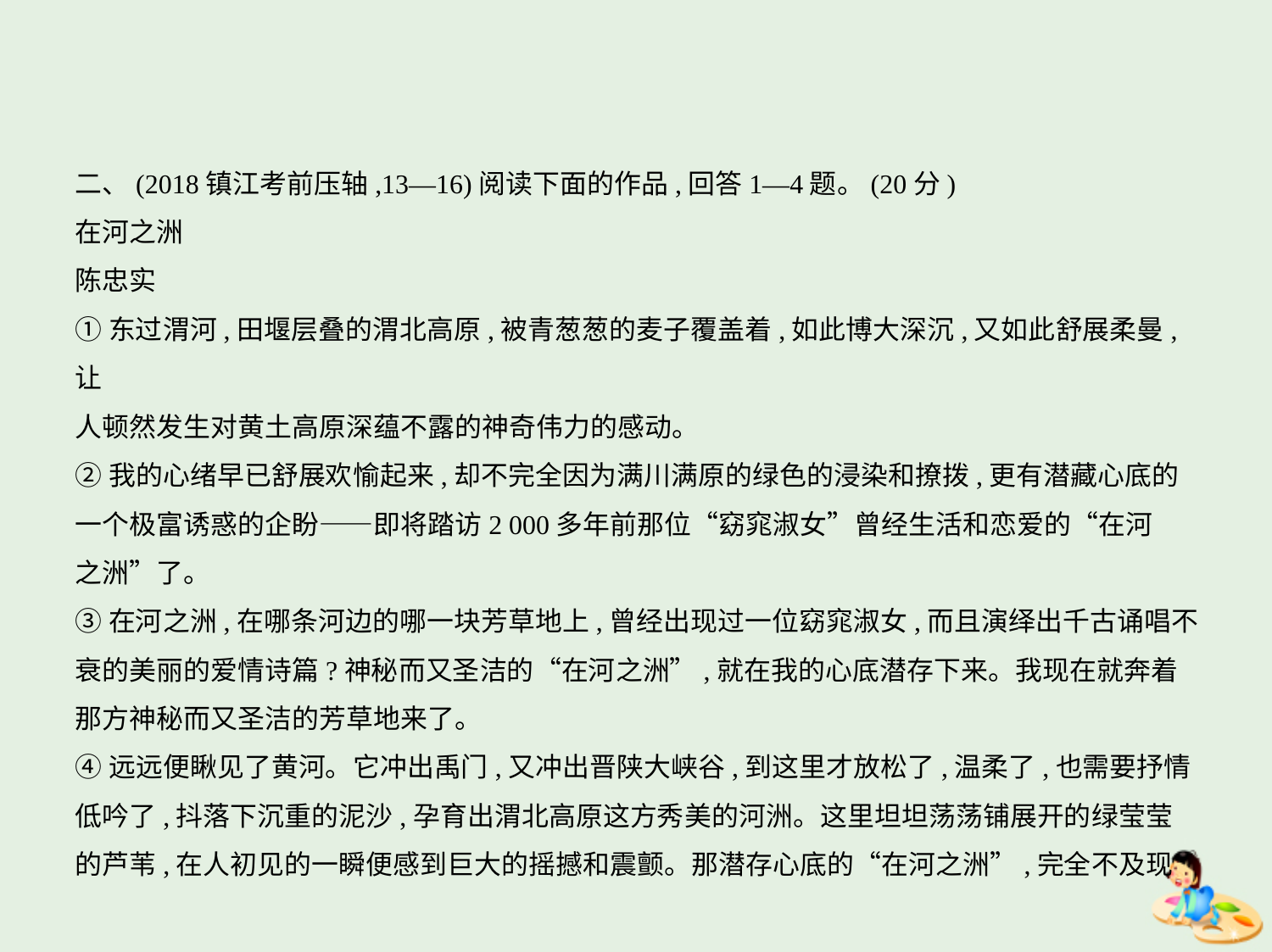

二、(2018镇江考前压轴,13—16)阅读下面的作品,回答1—4题。(20分)
在河之洲
陈忠实
①东过渭河,田堰层叠的渭北高原,被青葱葱的麦子覆盖着,如此博大深沉,又如此舒展柔曼,让
人顿然发生对黄土高原深蕴不露的神奇伟力的感动。
②我的心绪早已舒展欢愉起来,却不完全因为满川满原的绿色的浸染和撩拨,更有潜藏心底的
一个极富诱惑的企盼——即将踏访2 000多年前那位“窈窕淑女”曾经生活和恋爱的“在河
之洲”了。
③在河之洲,在哪条河边的哪一块芳草地上,曾经出现过一位窈窕淑女,而且演绎出千古诵唱不
衰的美丽的爱情诗篇?神秘而又圣洁的“在河之洲”,就在我的心底潜存下来。我现在就奔着
那方神秘而又圣洁的芳草地来了。
④远远便瞅见了黄河。它冲出禹门,又冲出晋陕大峡谷,到这里才放松了,温柔了,也需要抒情
低吟了,抖落下沉重的泥沙,孕育出渭北高原这方秀美的河洲。这里坦坦荡荡铺展开的绿莹莹
的芦苇,在人初见的一瞬便感到巨大的摇撼和震颤。那潜存心底的“在河之洲”,完全不及现